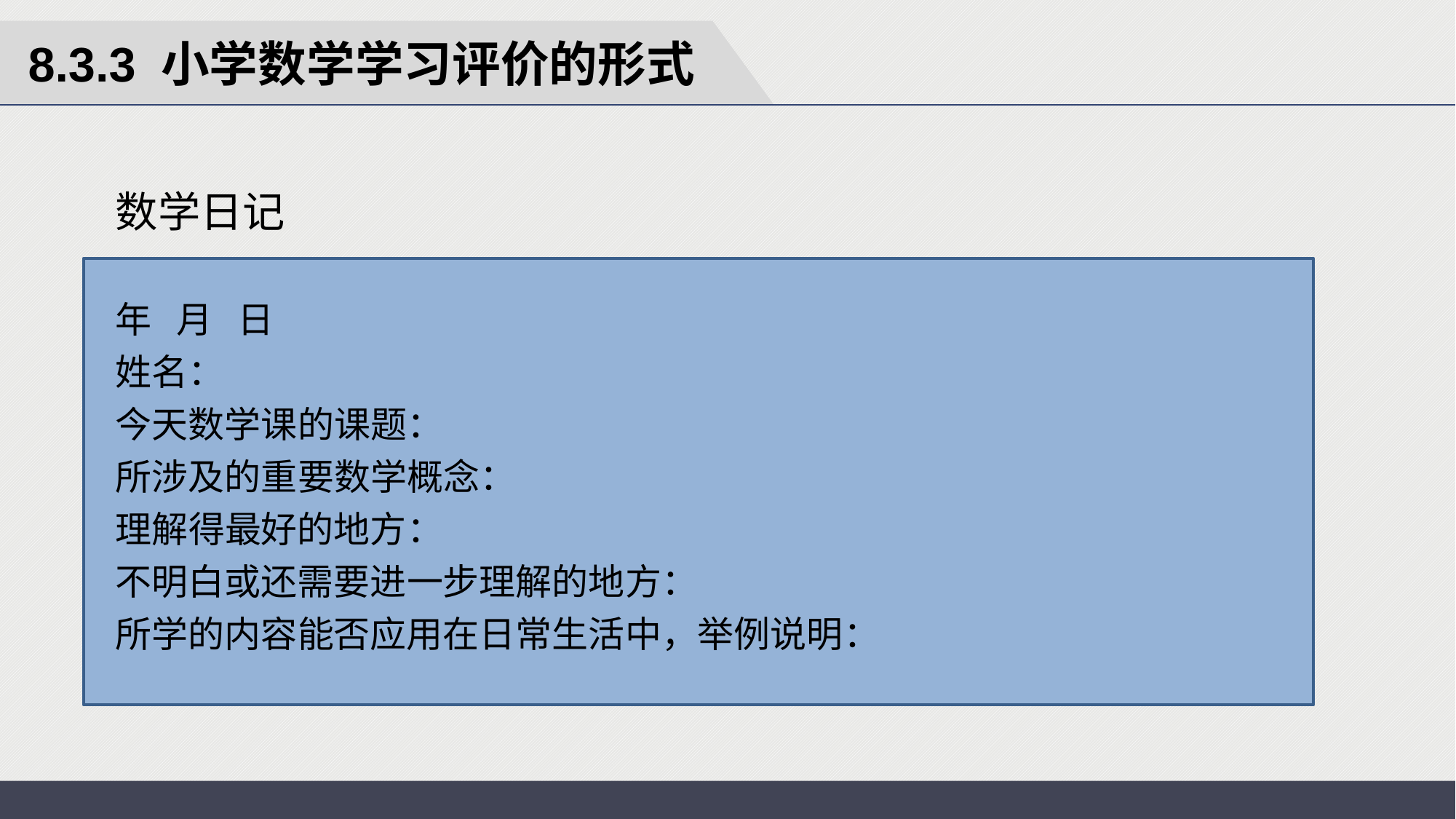

8.3.3 小学数学学习评价的形式
数学日记

年   月   日
姓名：
今天数学课的课题：
所涉及的重要数学概念：
理解得最好的地方：
不明白或还需要进一步理解的地方：
所学的内容能否应用在日常生活中，举例说明：